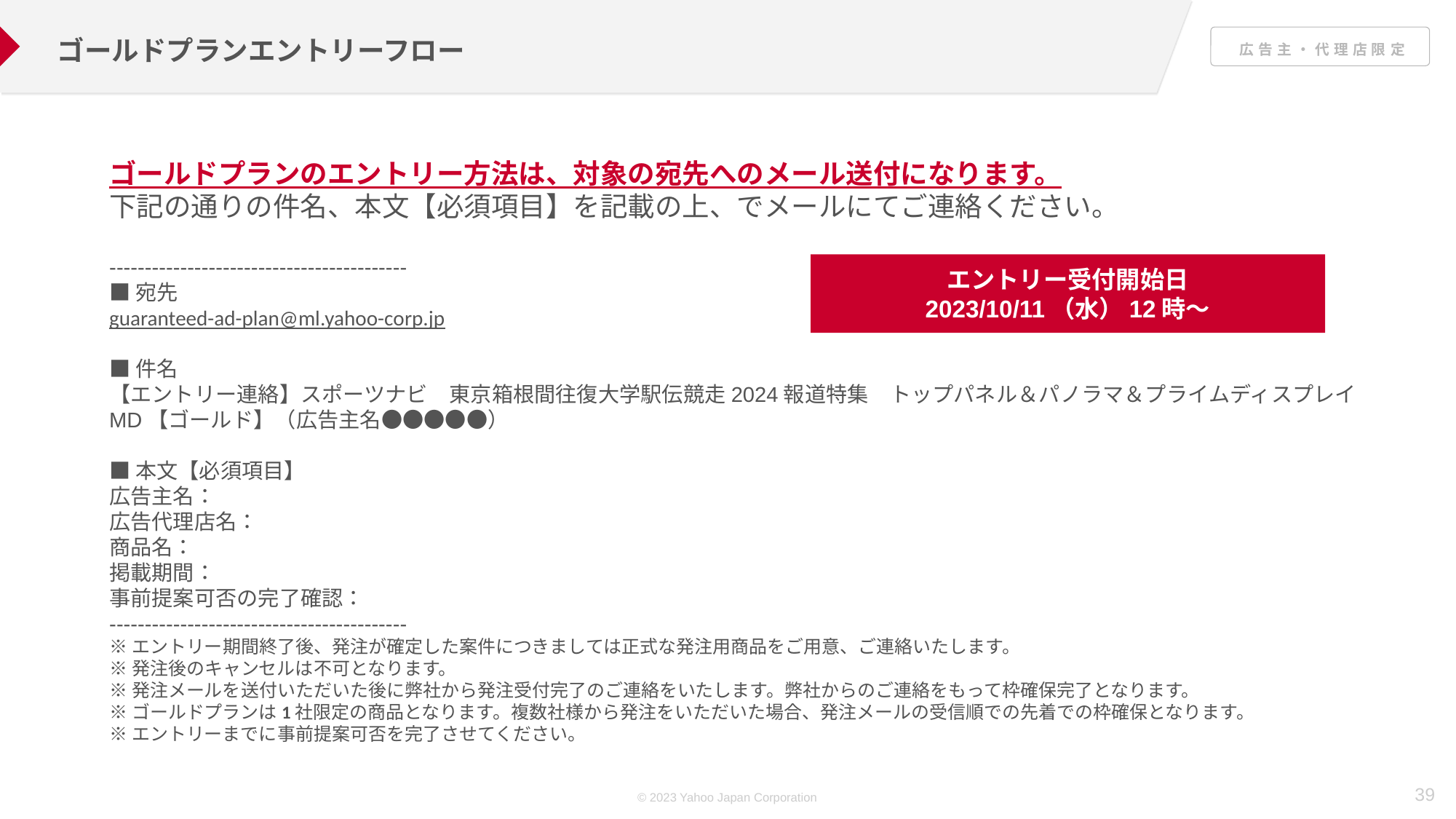

ゴールドプランエントリーフロー
ゴールドプランのエントリー方法は、対象の宛先へのメール送付になります。
下記の通りの件名、本文【必須項目】を記載の上、でメールにてご連絡ください。
------------------------------------------
■宛先
guaranteed-ad-plan@ml.yahoo-corp.jp

■件名
【エントリー連絡】スポーツナビ　東京箱根間往復大学駅伝競走2024報道特集　トップパネル＆パノラマ＆プライムディスプレイ　MD【ゴールド】（広告主名●●●●●）

■本文【必須項目】
広告主名：
広告代理店名：
商品名：
掲載期間：
事前提案可否の完了確認：
------------------------------------------
※エントリー期間終了後、発注が確定した案件につきましては正式な発注用商品をご用意、ご連絡いたします。
※発注後のキャンセルは不可となります。
※発注メールを送付いただいた後に弊社から発注受付完了のご連絡をいたします。弊社からのご連絡をもって枠確保完了となります。
※ゴールドプランは1社限定の商品となります。複数社様から発注をいただいた場合、発注メールの受信順での先着での枠確保となります。
※エントリーまでに事前提案可否を完了させてください。
エントリー受付開始日
2023/10/11（水）12時～